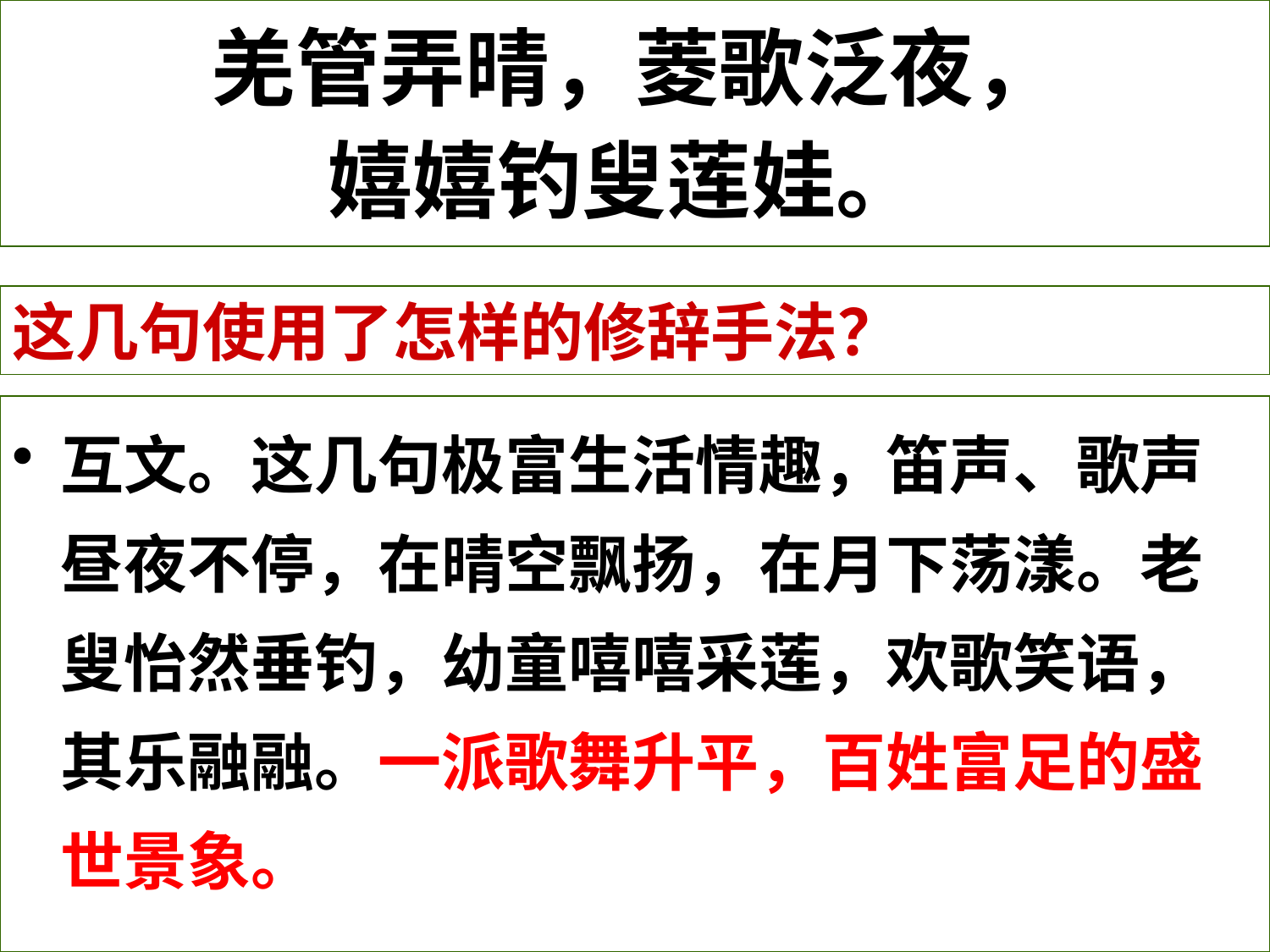

# 羌管弄晴，菱歌泛夜， 嬉嬉钓叟莲娃。
这几句使用了怎样的修辞手法？
互文。这几句极富生活情趣，笛声、歌声昼夜不停，在晴空飘扬，在月下荡漾。老叟怡然垂钓，幼童嘻嘻采莲，欢歌笑语，其乐融融。一派歌舞升平，百姓富足的盛世景象。